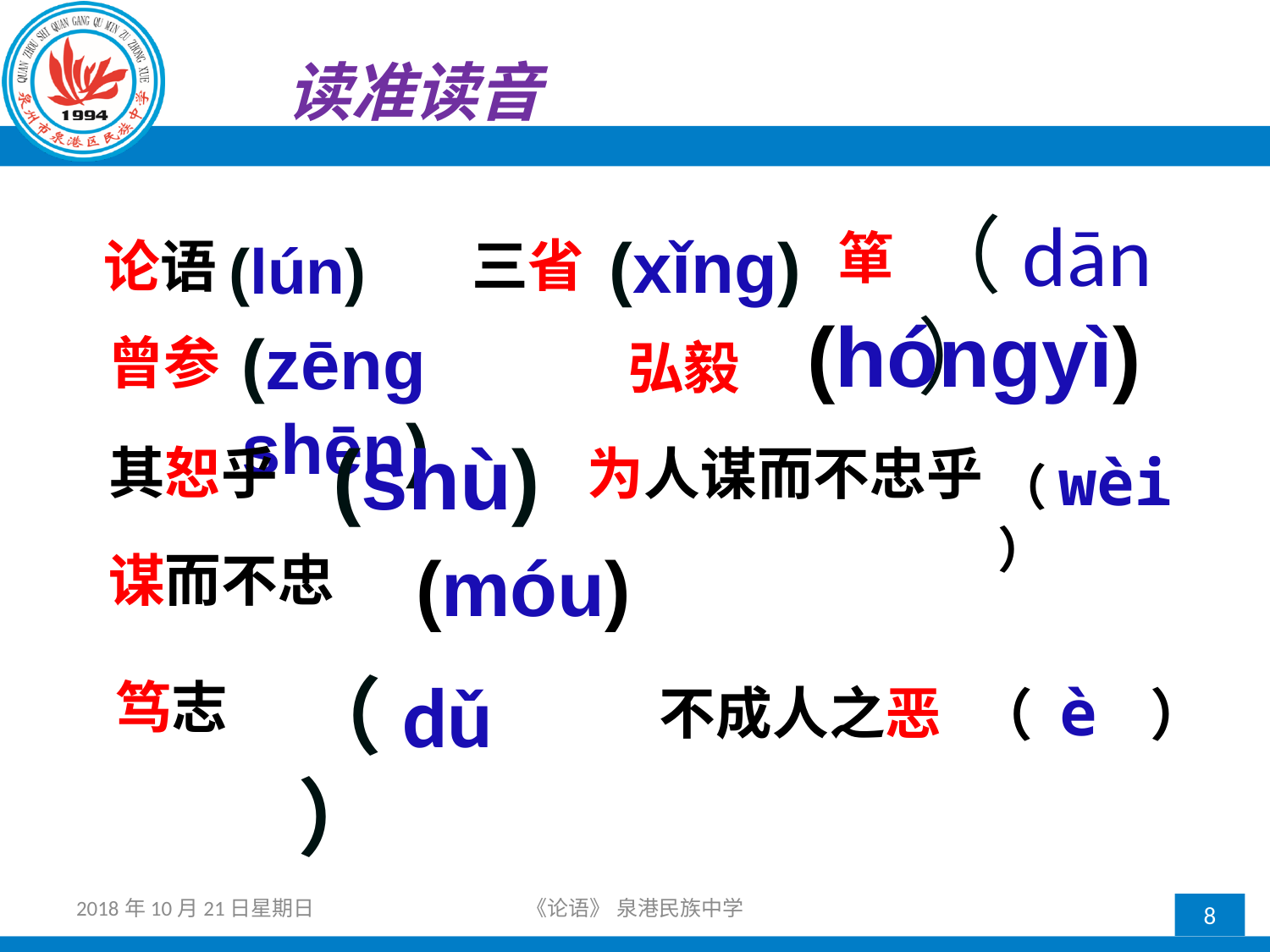

读准读音
（dān）
(xǐng)
箪
(lún)
三省
  论语
(hóngyì)
(zēng shēn)
曾参
弘毅
(shù)
其恕乎
为人谋而不忠乎
（wèi）
(móu)
谋而不忠
（dǔ）
笃志
（ è ）
不成人之恶
2018年10月21日星期日
《论语》 泉港民族中学